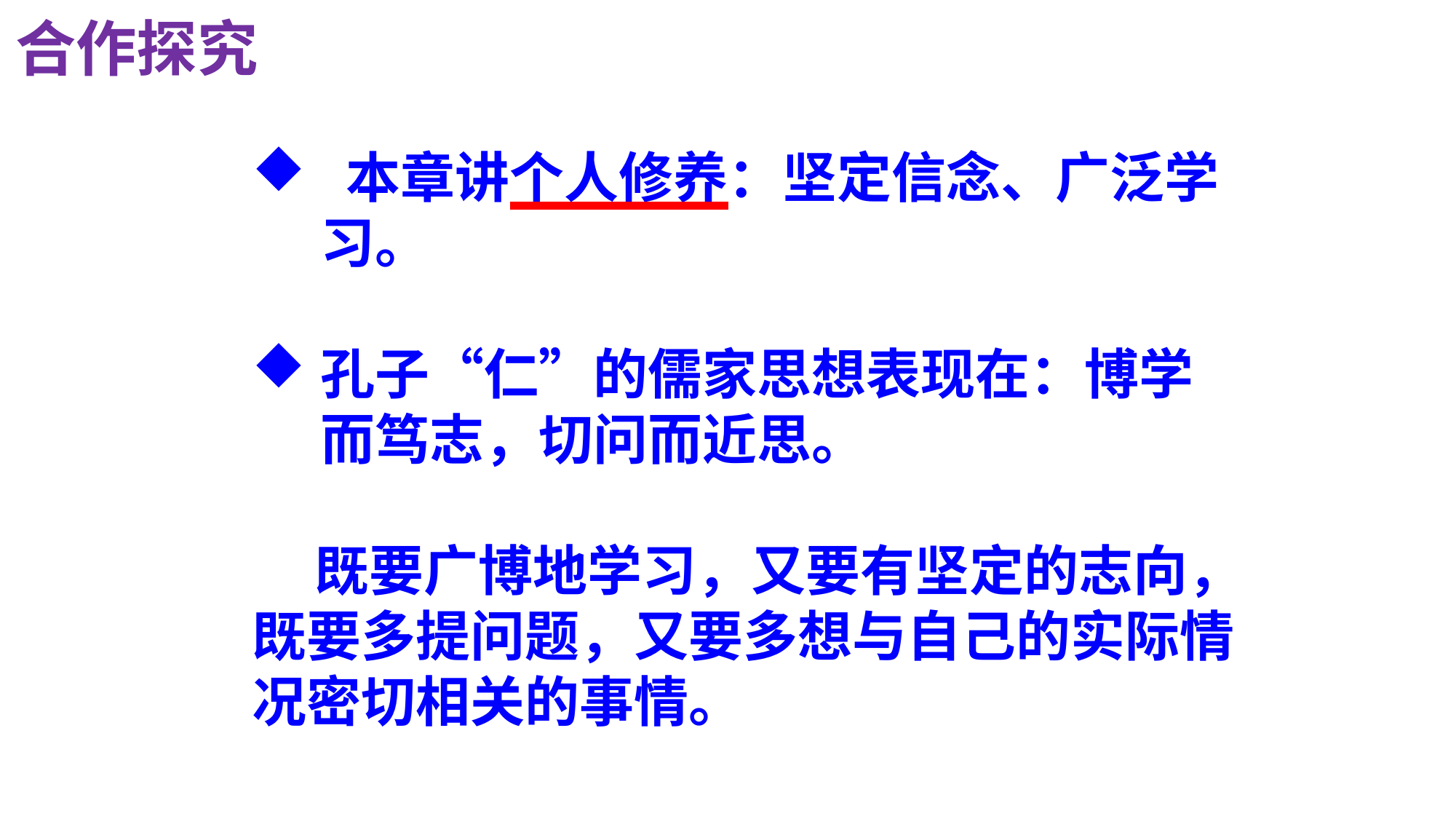

合作探究
 本章讲个人修养：坚定信念、广泛学习。

孔子“仁”的儒家思想表现在：博学而笃志，切问而近思。

    既要广博地学习，又要有坚定的志向，既要多提问题，又要多想与自己的实际情况密切相关的事情。